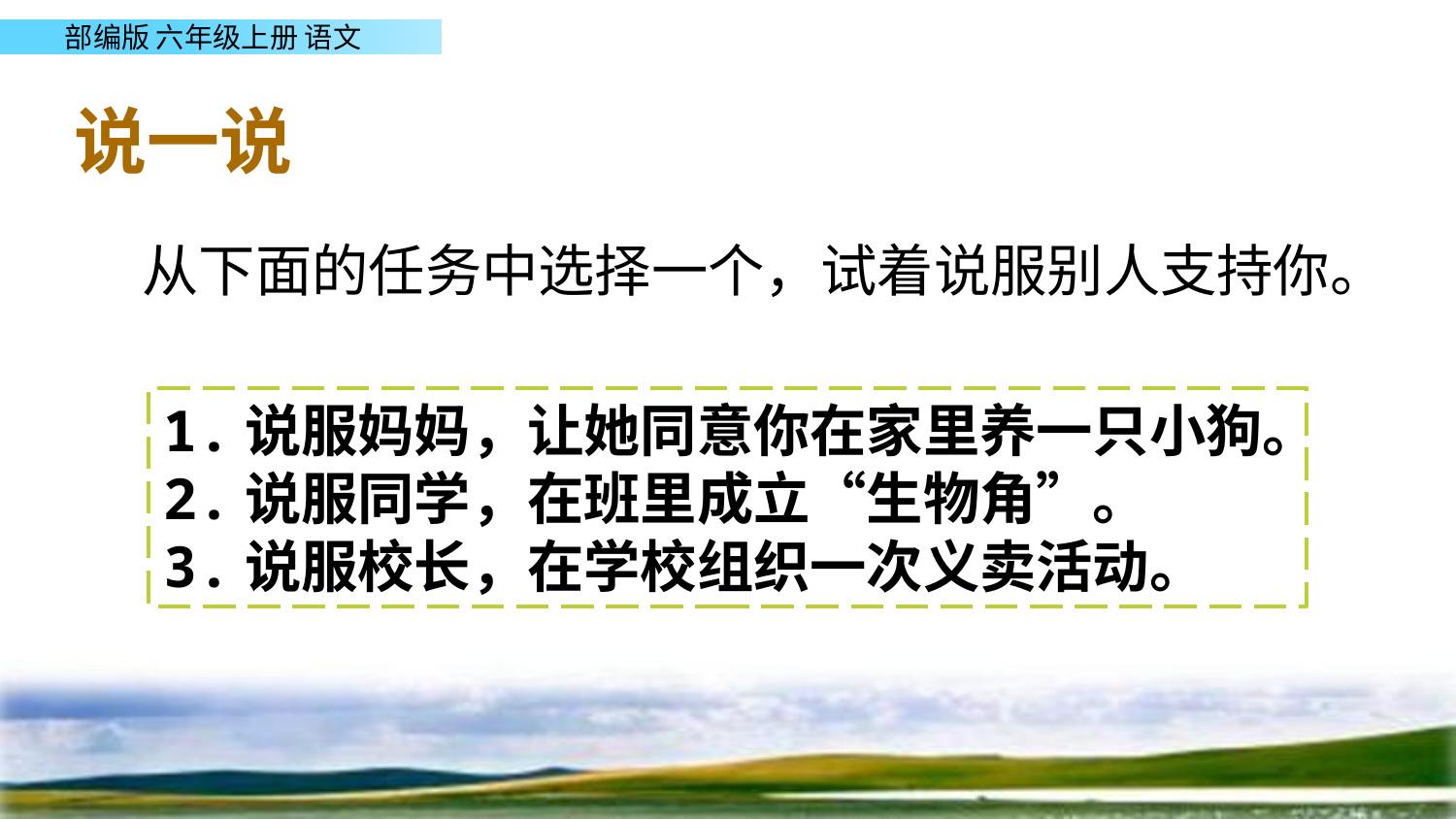

说一说
从下面的任务中选择一个，试着说服别人支持你。
1.说服妈妈，让她同意你在家里养一只小狗。
2.说服同学，在班里成立“生物角”。
3.说服校长，在学校组织一次义卖活动。